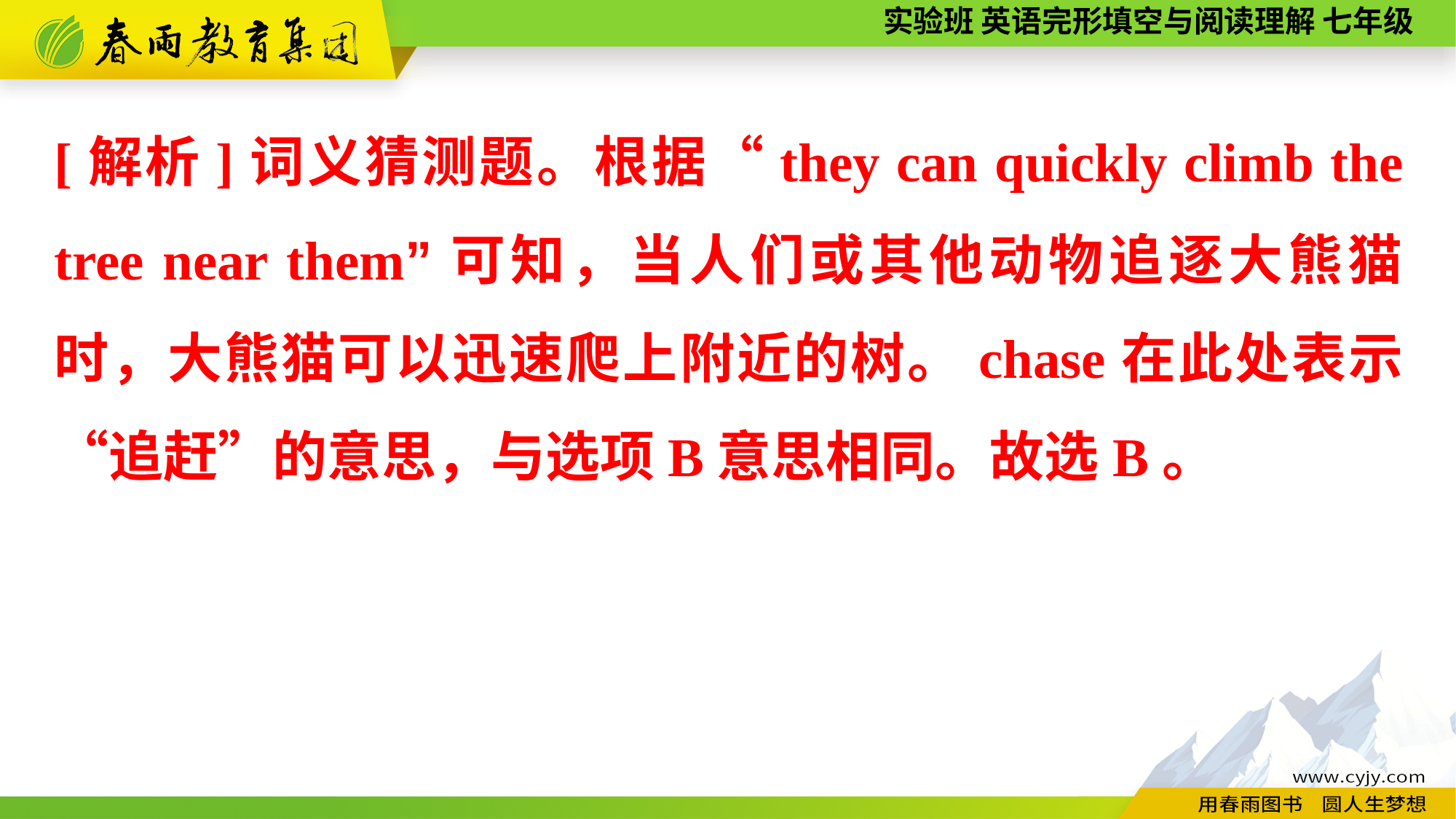

[解析]词义猜测题。根据“they can quickly climb the tree near them”可知，当人们或其他动物追逐大熊猫时，大熊猫可以迅速爬上附近的树。chase在此处表示“追赶”的意思，与选项B意思相同。故选B。